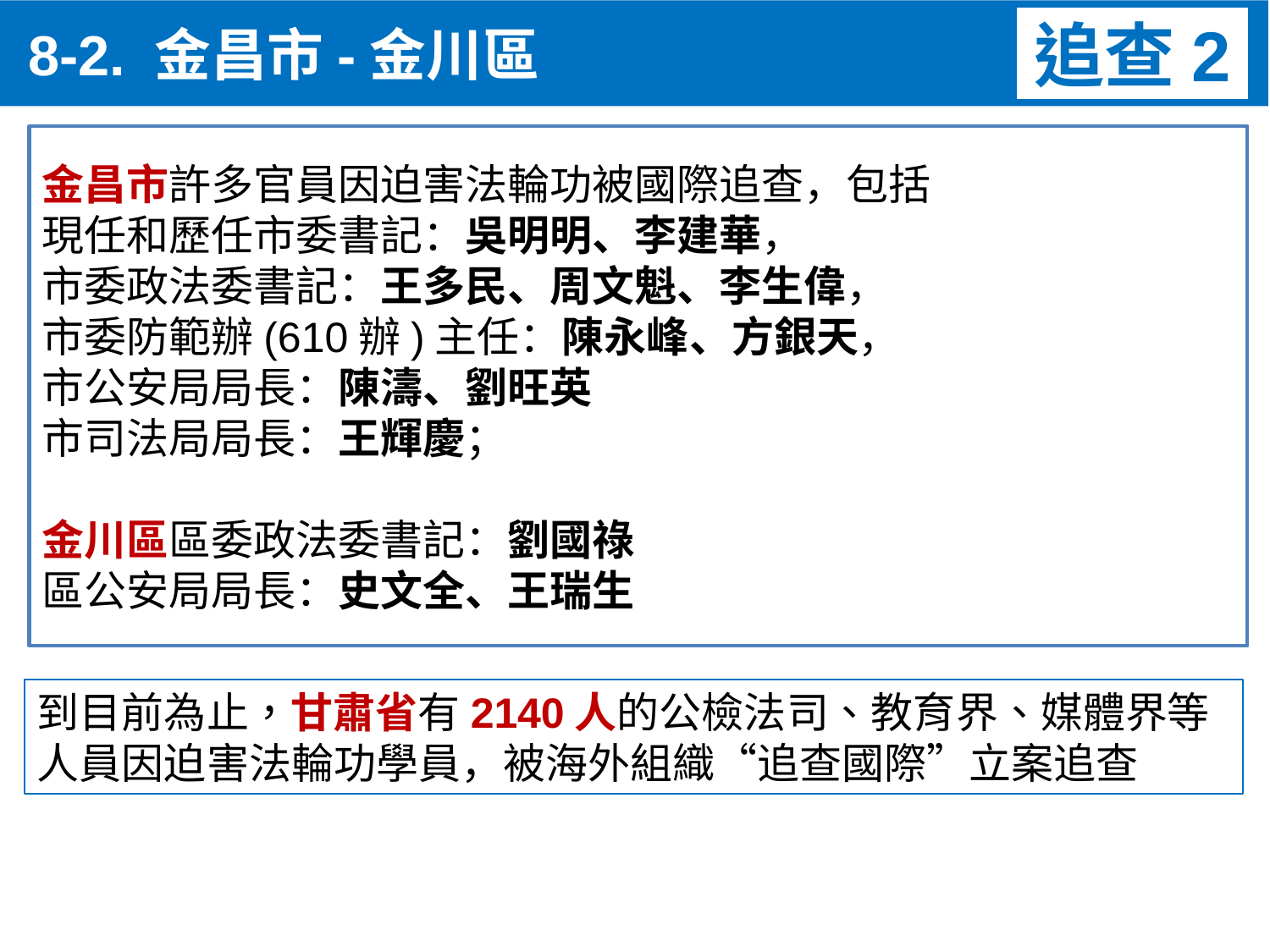

8-2. 金昌市-金川區
追查2
金昌市許多官員因迫害法輪功被國際追查，包括
現任和歷任市委書記：吳明明、李建華，
市委政法委書記：王多民、周文魁、李生偉，
市委防範辦(610辦)主任：陳永峰、方銀天，
市公安局局長：陳濤、劉旺英
市司法局局長：王輝慶；

金川區區委政法委書記：劉國祿
區公安局局長：史文全、王瑞生
到目前為止，甘肅省有2140人的公檢法司、教育界、媒體界等人員因迫害法輪功學員，被海外組織“追查國際”立案追查